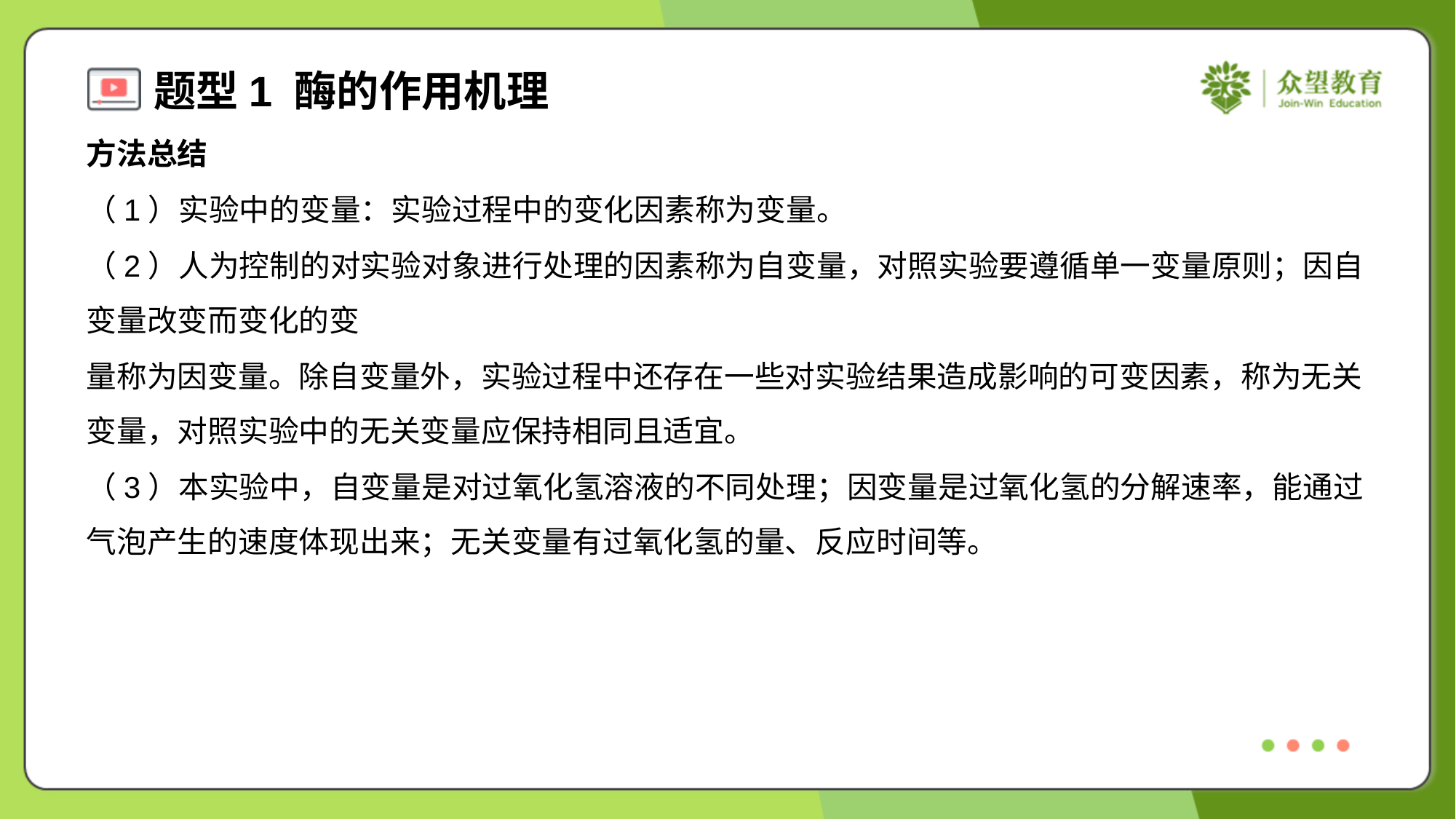

方法总结
（1）实验中的变量：实验过程中的变化因素称为变量。
（2）人为控制的对实验对象进行处理的因素称为自变量，对照实验要遵循单一变量原则；因自
变量改变而变化的变
量称为因变量。除自变量外，实验过程中还存在一些对实验结果造成影响的可变因素，称为无关
变量，对照实验中的无关变量应保持相同且适宜。
（3）本实验中，自变量是对过氧化氢溶液的不同处理；因变量是过氧化氢的分解速率，能通过
气泡产生的速度体现出来；无关变量有过氧化氢的量、反应时间等。